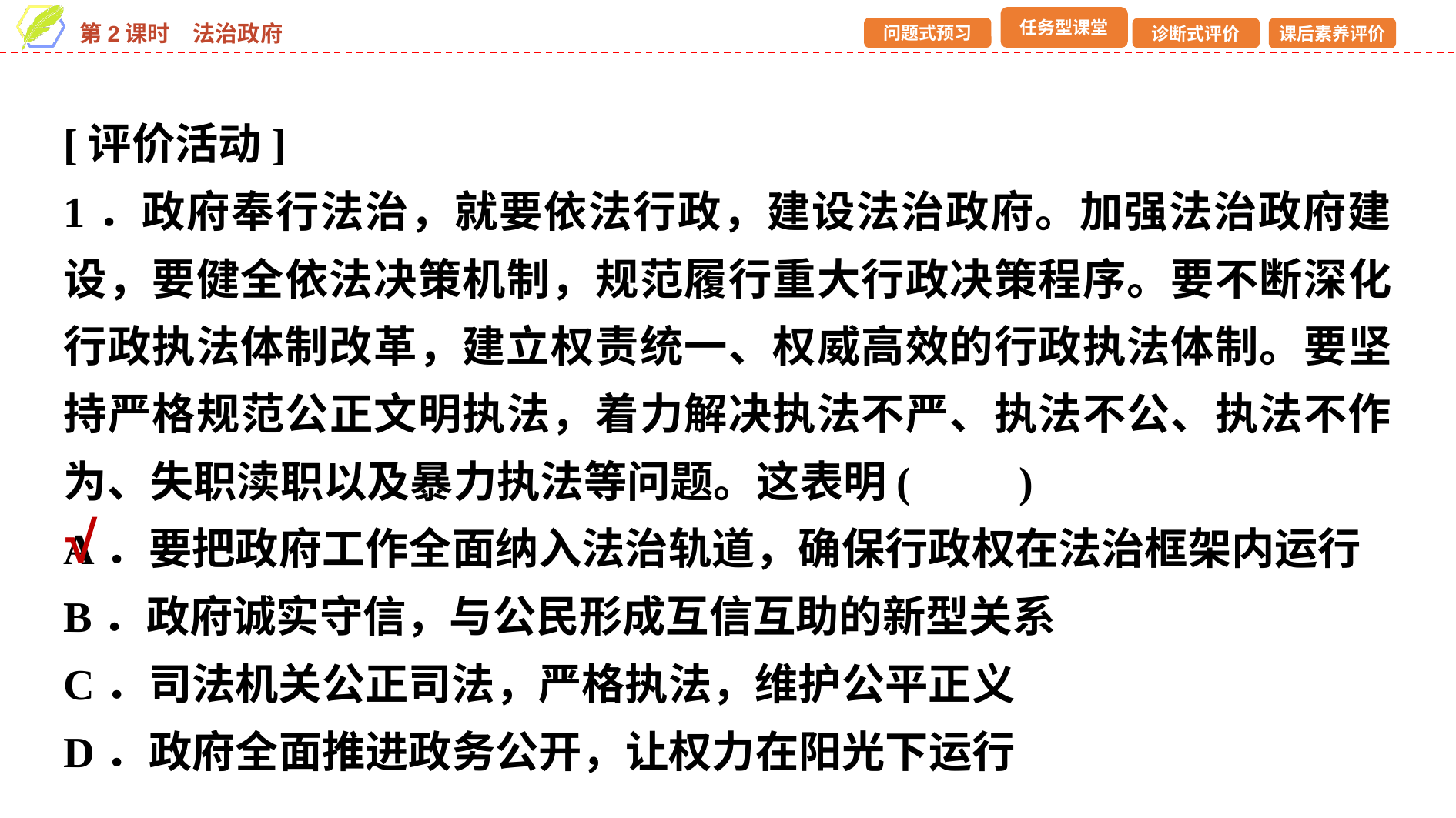

[评价活动]
1．政府奉行法治，就要依法行政，建设法治政府。加强法治政府建设，要健全依法决策机制，规范履行重大行政决策程序。要不断深化行政执法体制改革，建立权责统一、权威高效的行政执法体制。要坚持严格规范公正文明执法，着力解决执法不严、执法不公、执法不作为、失职渎职以及暴力执法等问题。这表明(　　)
A．要把政府工作全面纳入法治轨道，确保行政权在法治框架内运行
B．政府诚实守信，与公民形成互信互助的新型关系
C．司法机关公正司法，严格执法，维护公平正义
D．政府全面推进政务公开，让权力在阳光下运行
√